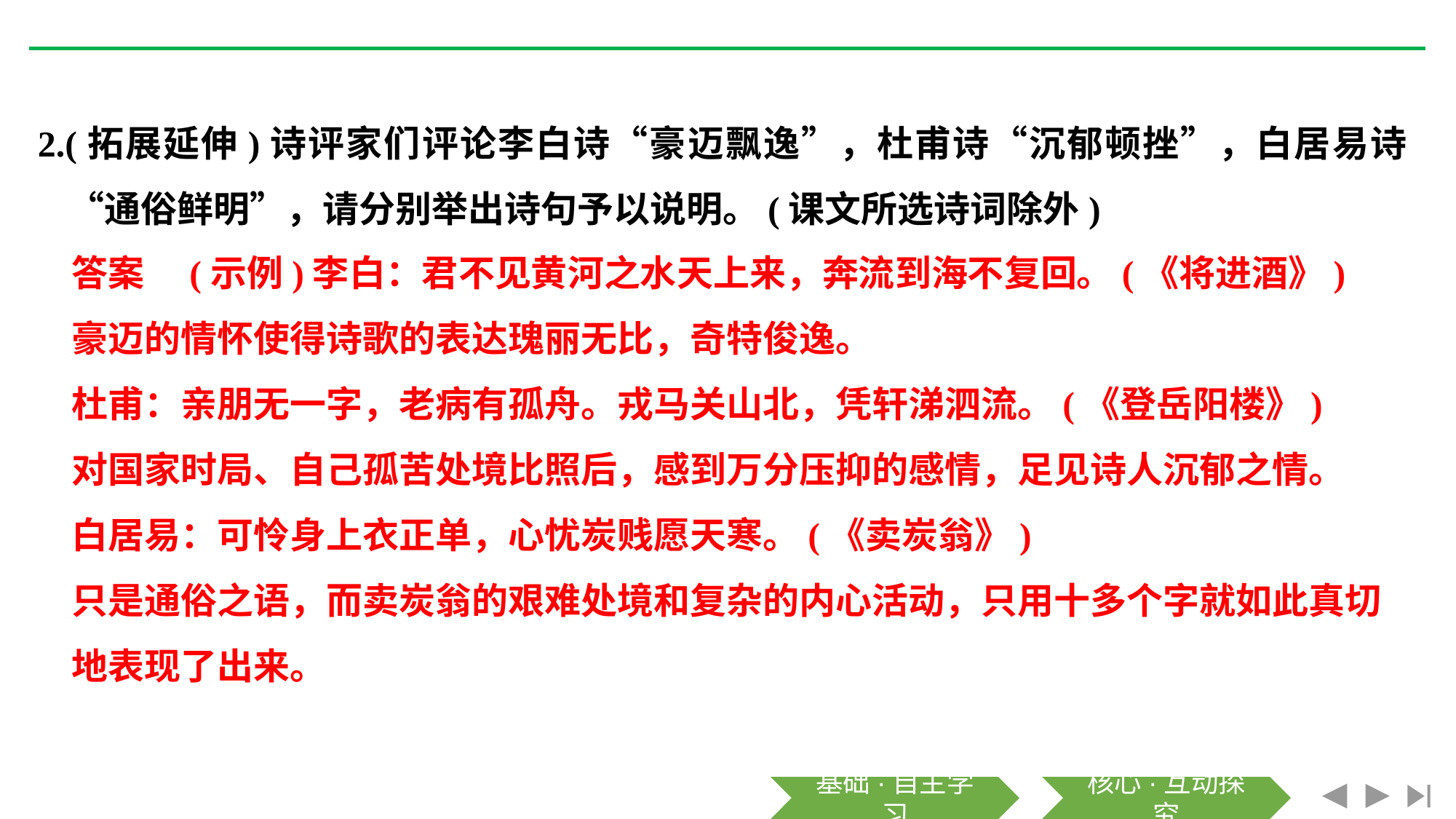

2.(拓展延伸)诗评家们评论李白诗“豪迈飘逸”，杜甫诗“沉郁顿挫”，白居易诗“通俗鲜明”，请分别举出诗句予以说明。(课文所选诗词除外)
答案　(示例)李白：君不见黄河之水天上来，奔流到海不复回。(《将进酒》)
豪迈的情怀使得诗歌的表达瑰丽无比，奇特俊逸。
杜甫：亲朋无一字，老病有孤舟。戎马关山北，凭轩涕泗流。(《登岳阳楼》)
对国家时局、自己孤苦处境比照后，感到万分压抑的感情，足见诗人沉郁之情。
白居易：可怜身上衣正单，心忧炭贱愿天寒。(《卖炭翁》)
只是通俗之语，而卖炭翁的艰难处境和复杂的内心活动，只用十多个字就如此真切地表现了出来。